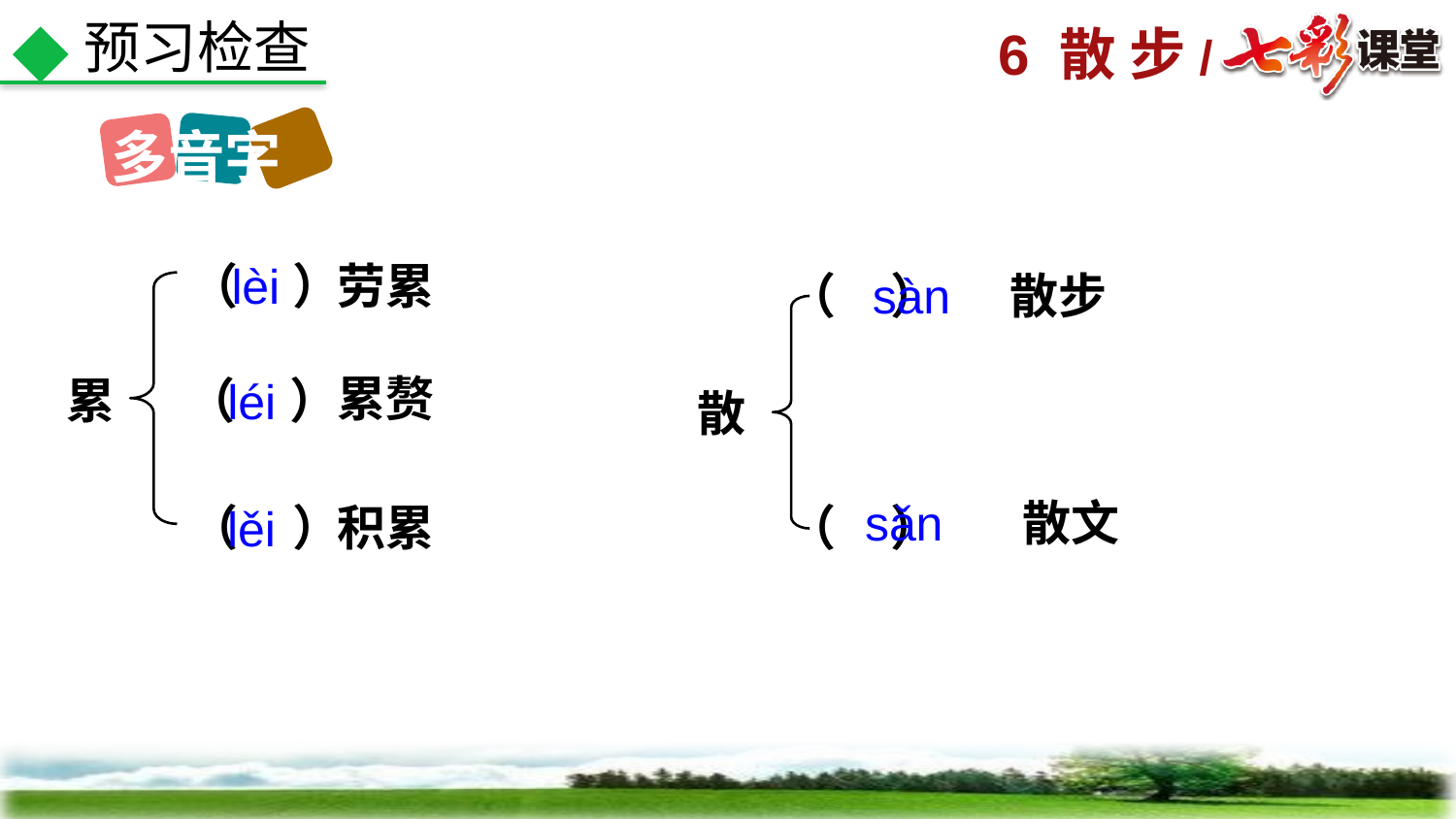

预习检查

多音字

（     ）
 lèi
劳累
 sàn
（     ）
散步

累赘
累
（     ）
léi
散
sǎn
散文
（     ）
积累
（     ）
lěi